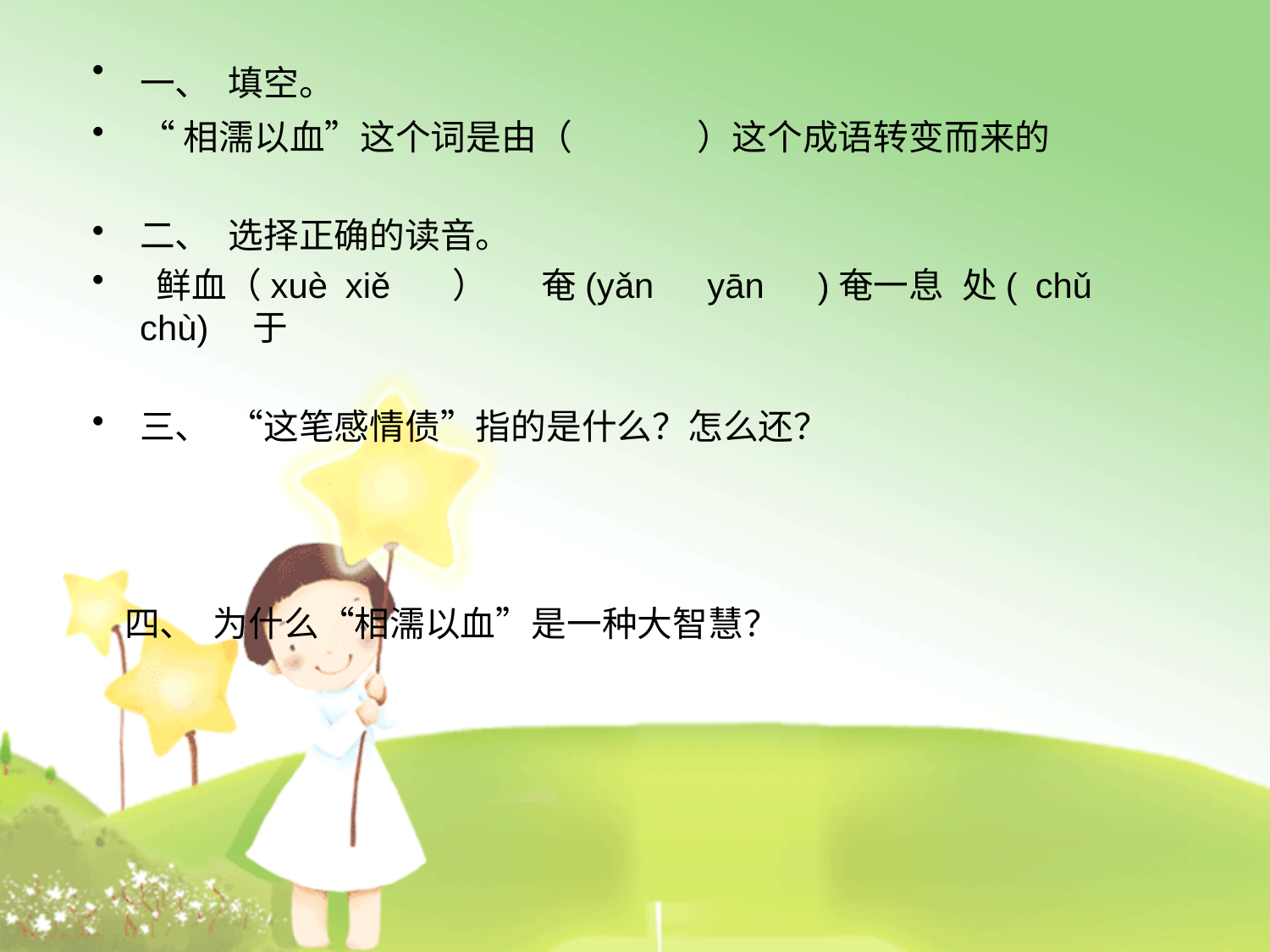

一、 填空。
“相濡以血”这个词是由（       ）这个成语转变而来的

二、 选择正确的读音。
 鲜血（xuè xiě   ）   奄(yǎn   yān   )奄一息 处( chǔ   chù)  于

三、 “这笔感情债”指的是什么？怎么还？

   四、 为什么“相濡以血”是一种大智慧？